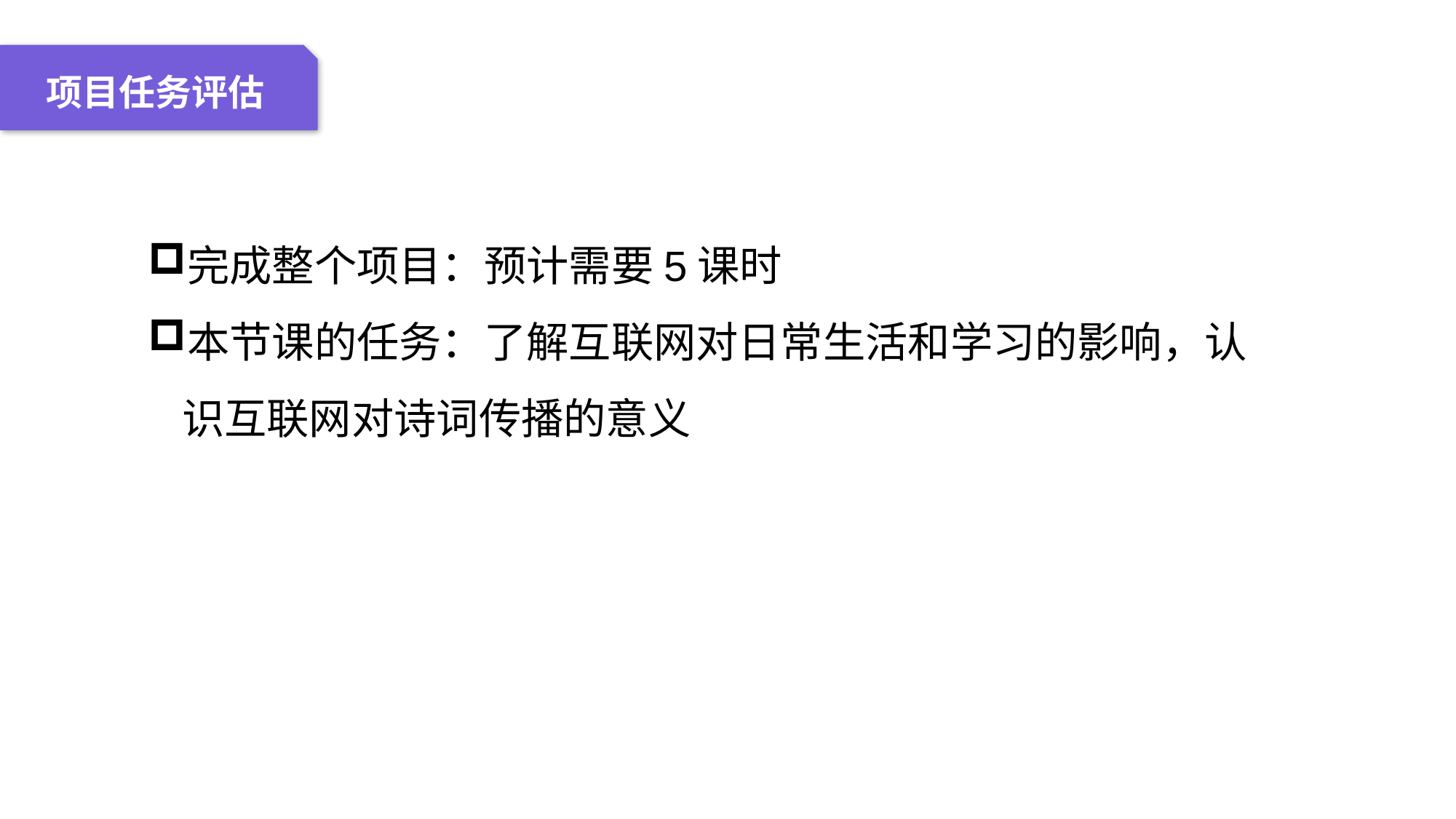

04 名词解释
01 准备过程
02 整体结构
03 重点说明
项目任务评估
完成整个项目：预计需要5课时
本节课的任务：了解互联网对日常生活和学习的影响，认识互联网对诗词传播的意义